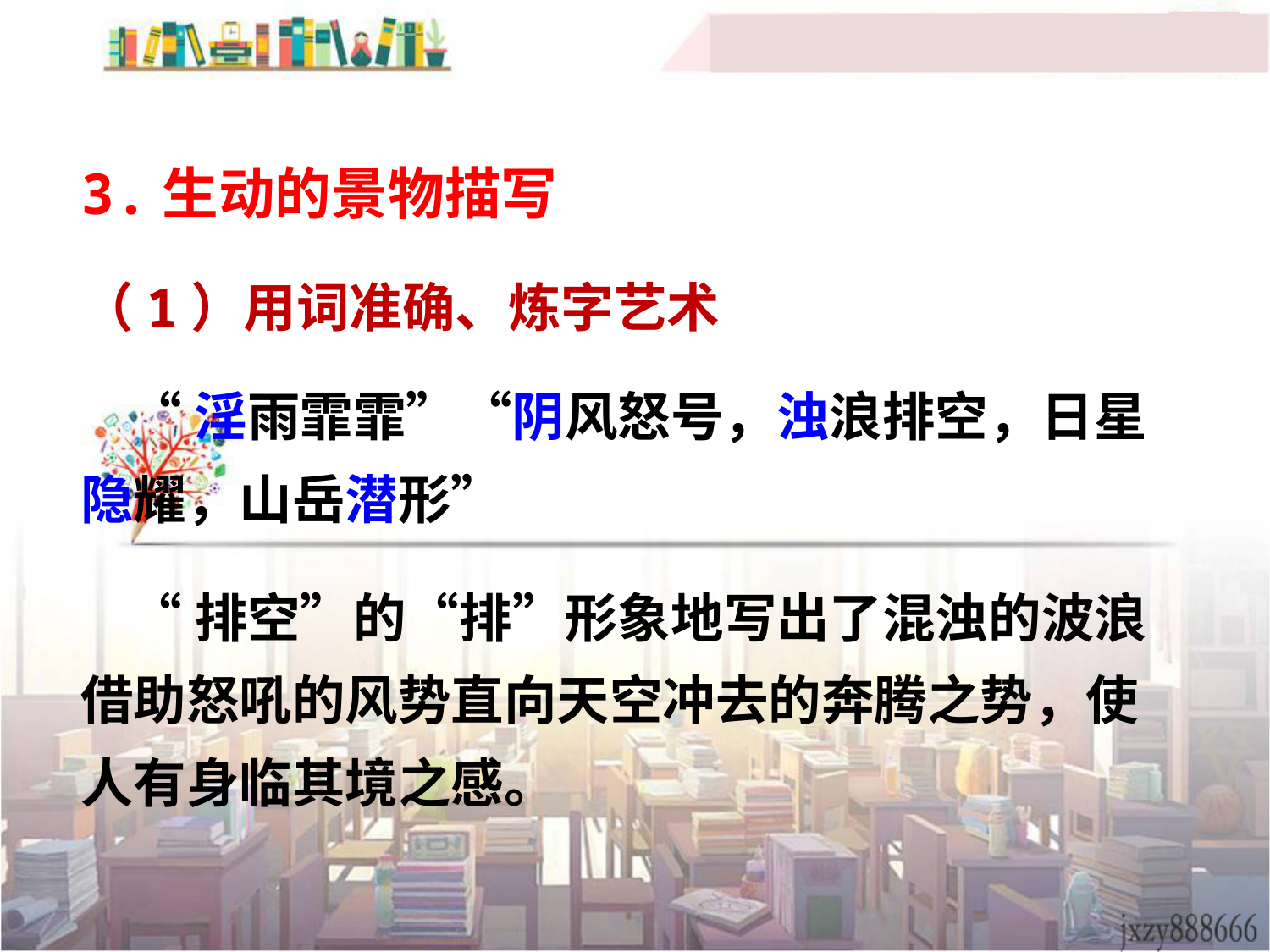

3.生动的景物描写
（1）用词准确、炼字艺术
    “淫雨霏霏”“阴风怒号，浊浪排空，日星隐耀，山岳潜形”
    “排空”的“排”形象地写出了混浊的波浪借助怒吼的风势直向天空冲去的奔腾之势，使人有身临其境之感。